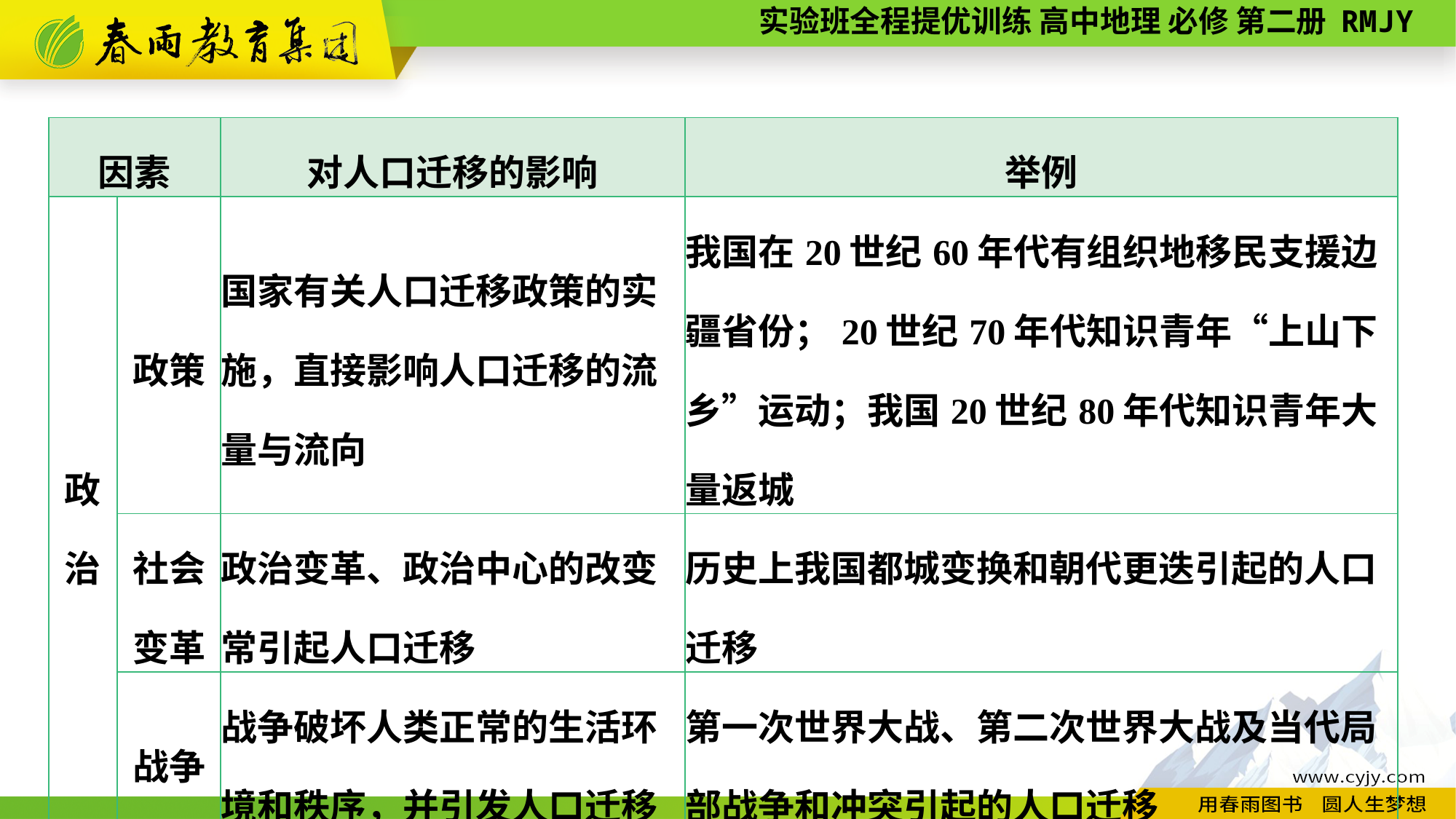

| 因素 |  | 对人口迁移的影响 | 举例 |
| --- | --- | --- | --- |
| 政 治 | 政策 | 国家有关人口迁移政策的实施，直接影响人口迁移的流量与流向 | 我国在20世纪60年代有组织地移民支援边疆省份；20世纪70年代知识青年“上山下乡”运动；我国20世纪80年代知识青年大量返城 |
|  | 社会变革 | 政治变革、政治中心的改变常引起人口迁移 | 历史上我国都城变换和朝代更迭引起的人口迁移 |
|  | 战争 | 战争破坏人类正常的生活环境和秩序，并引发人口迁移 | 第一次世界大战、第二次世界大战及当代局部战争和冲突引起的人口迁移 |